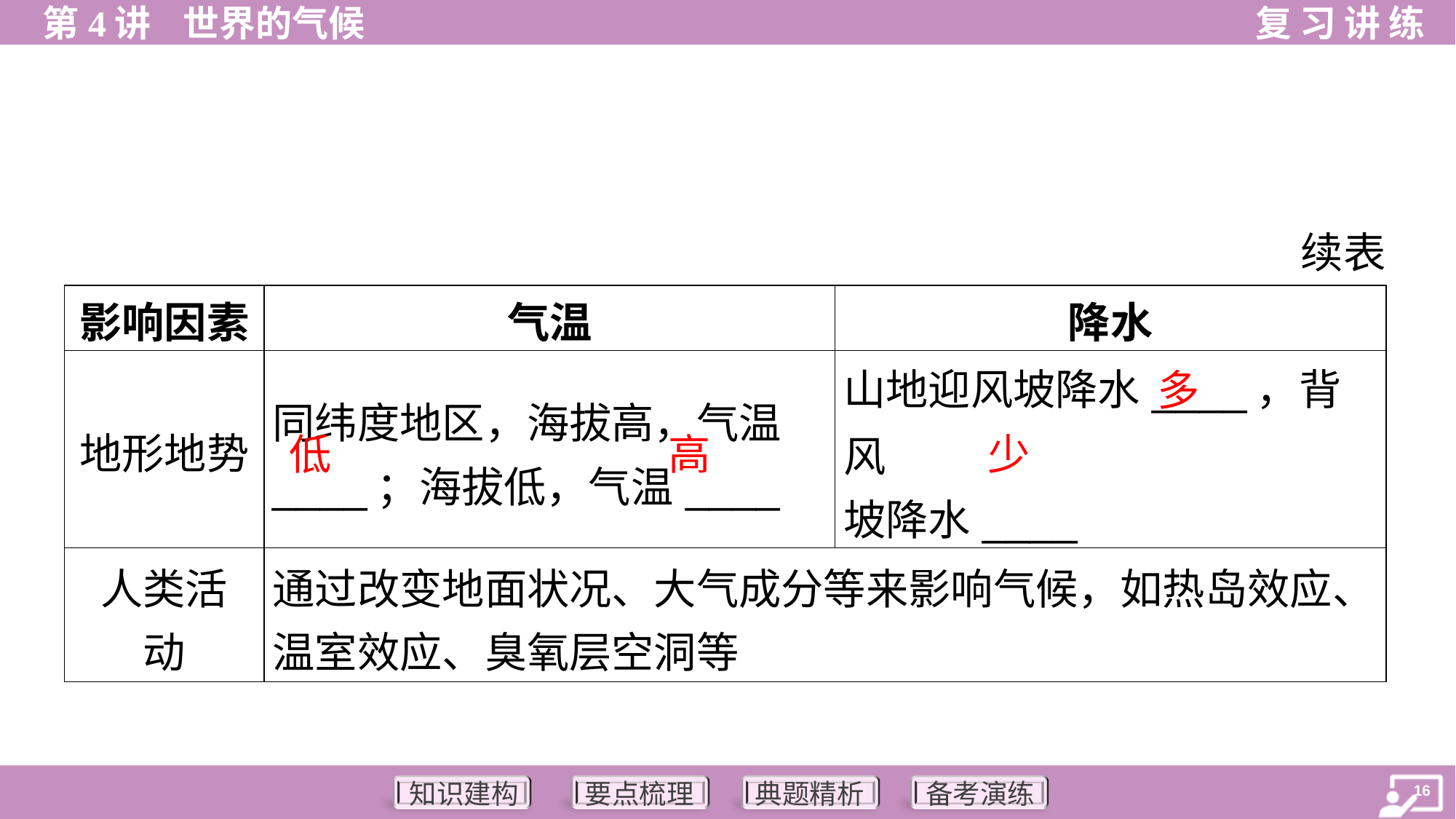

续表
| 影响因素 | 气温 | 降水 |
| --- | --- | --- |
| 地形地势 | 同纬度地区，海拔高，气温 \_\_\_\_；海拔低，气温\_\_\_\_ | 山地迎风坡降水\_\_\_\_，背风 坡降水\_\_\_\_ |
| 人类活 动 | 通过改变地面状况、大气成分等来影响气候，如热岛效应、 温室效应、臭氧层空洞等 |  |
多
低
高
少